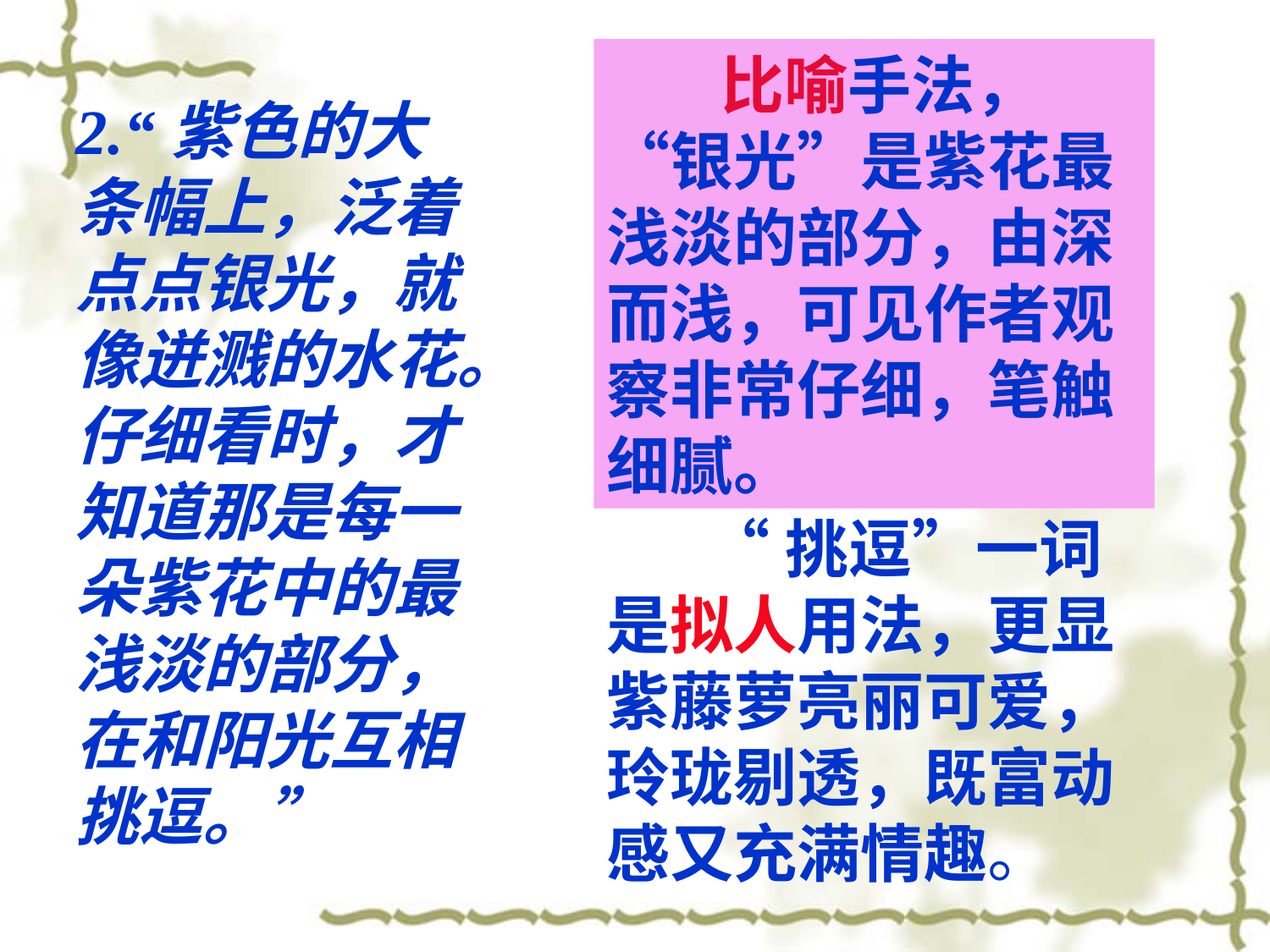

比喻手法，“银光”是紫花最浅淡的部分，由深而浅，可见作者观察非常仔细，笔触细腻。
2.“紫色的大条幅上，泛着点点银光，就像迸溅的水花。仔细看时，才知道那是每一朵紫花中的最浅淡的部分，在和阳光互相挑逗。”
       “挑逗”一词是拟人用法，更显紫藤萝亮丽可爱，玲珑剔透，既富动感又充满情趣。